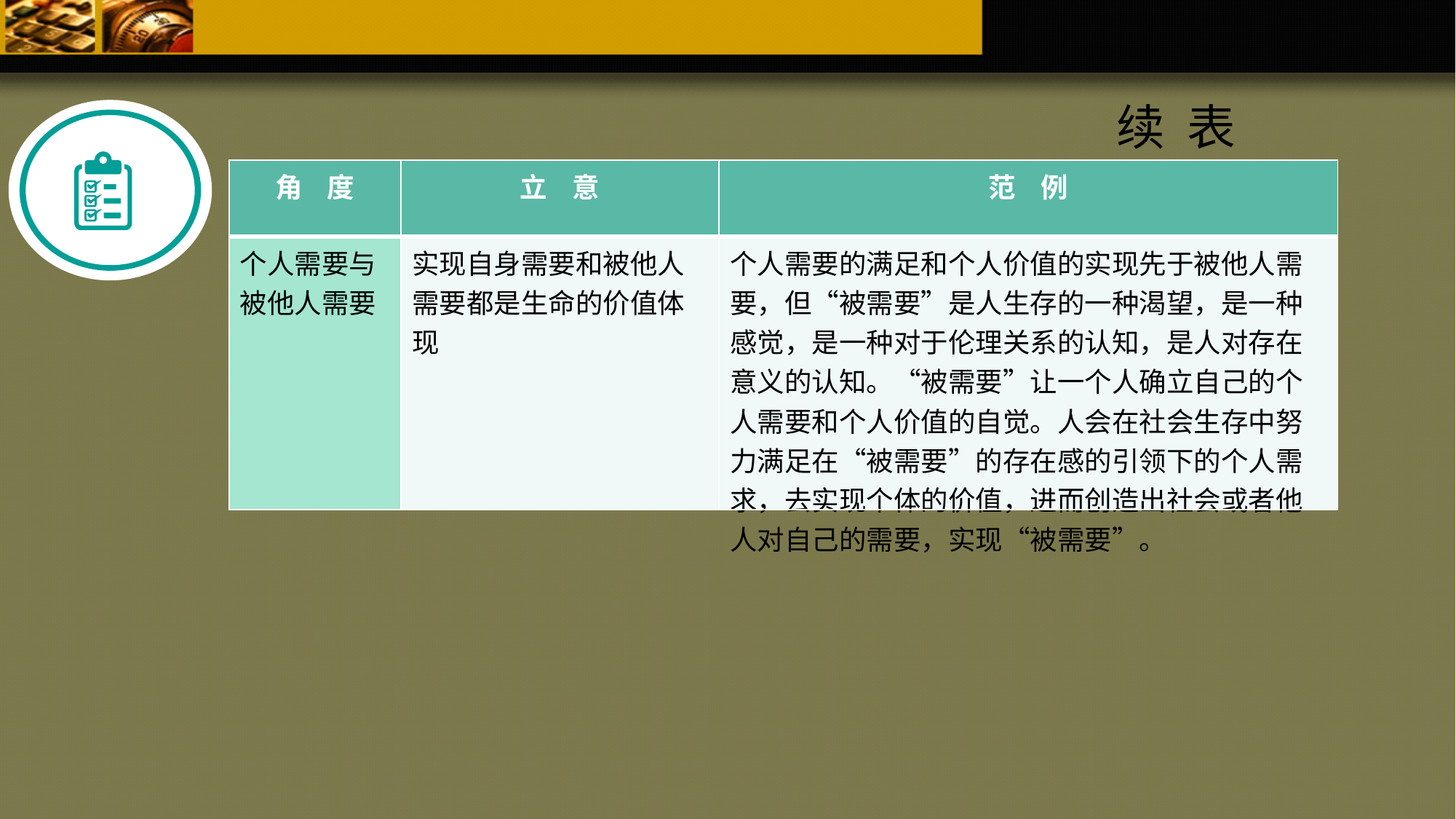

续  表

| 角 度 | 立 意 | 范 例 |
| --- | --- | --- |
| 个人需要与被他人需要 | 实现自身需要和被他人需要都是生命的价值体现 | 个人需要的满足和个人价值的实现先于被他人需要，但“被需要”是人生存的一种渴望，是一种感觉，是一种对于伦理关系的认知，是人对存在意义的认知。“被需要”让一个人确立自己的个人需要和个人价值的自觉。人会在社会生存中努力满足在“被需要”的存在感的引领下的个人需求，去实现个体的价值，进而创造出社会或者他人对自己的需要，实现“被需要”。 |